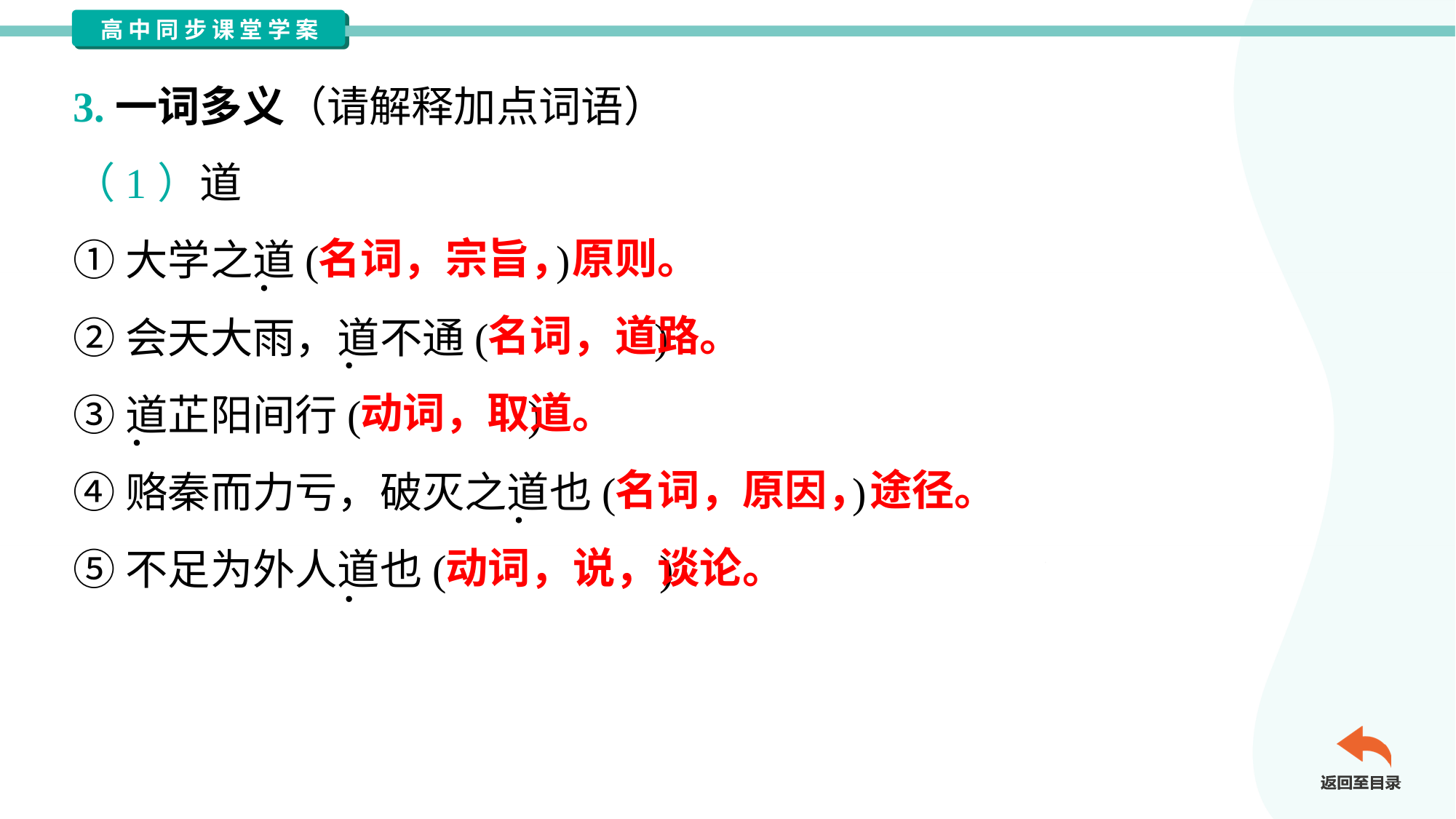

3.一词多义（请解释加点词语）
（1）道
①大学之道(                    )
②会天大雨，道不通(              )
③道芷阳间行(              )
④赂秦而力亏，破灭之道也(                    )
⑤不足为外人道也(                  )
名词，宗旨，原则。
名词，道路。

动词，取道。

名词，原因，途径。

动词，说，谈论。